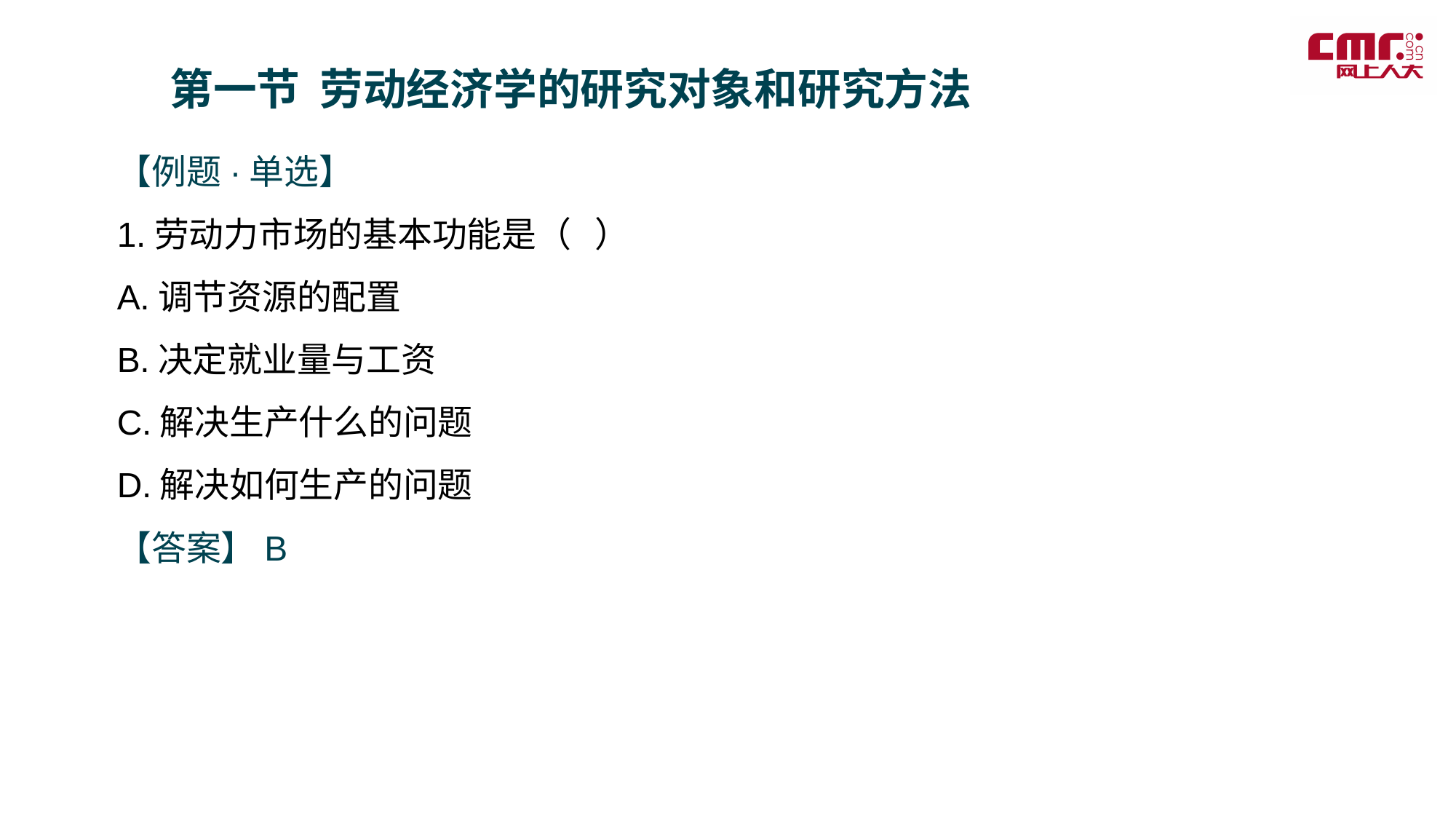

第一节  劳动经济学的研究对象和研究方法
【例题·单选】
1.劳动力市场的基本功能是（   ）
A.调节资源的配置
B.决定就业量与工资
C.解决生产什么的问题
D.解决如何生产的问题
【答案】B